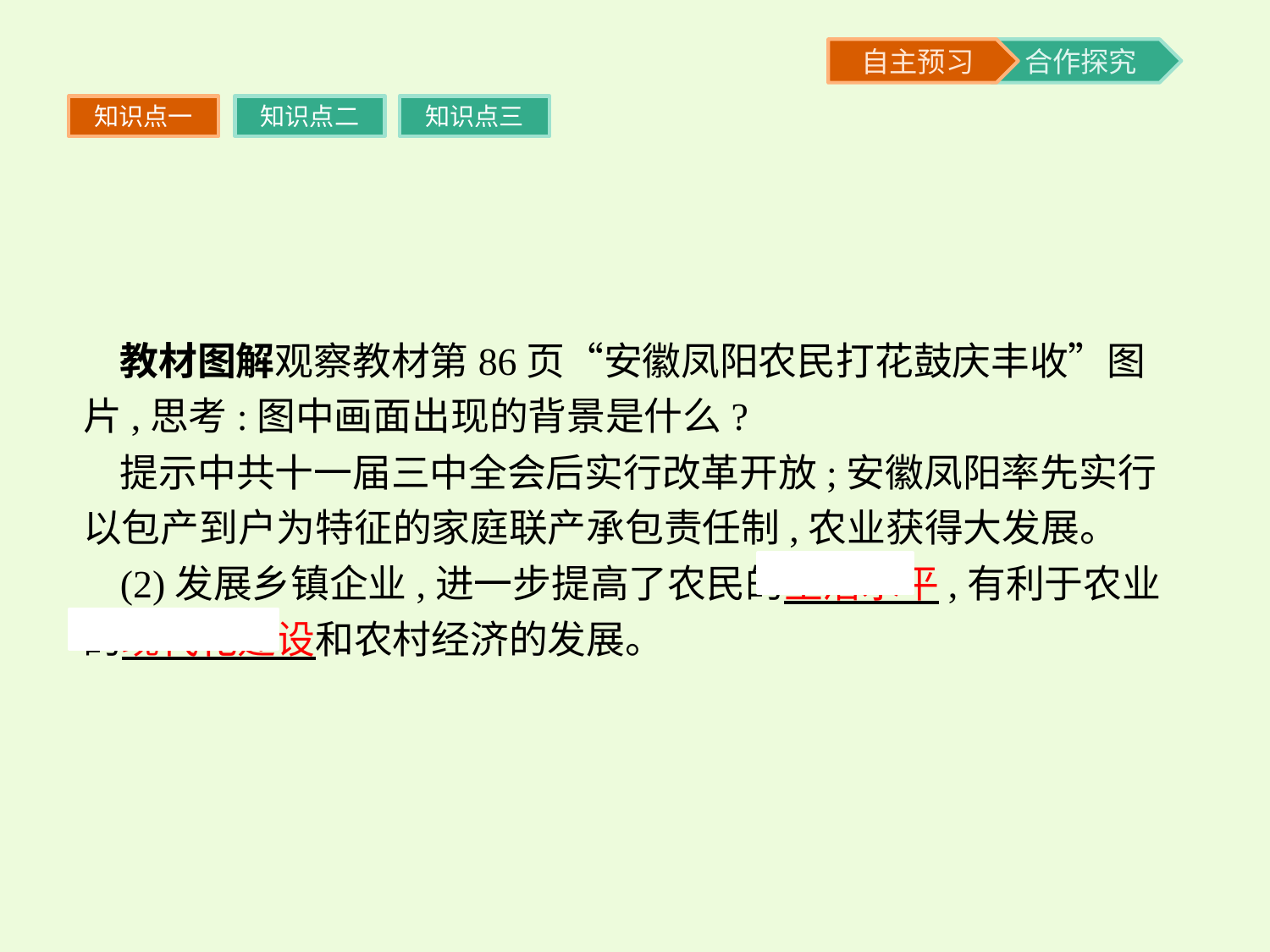

知识点一
知识点二
知识点三
教材图解观察教材第86页“安徽凤阳农民打花鼓庆丰收”图片,思考:图中画面出现的背景是什么?
提示中共十一届三中全会后实行改革开放;安徽凤阳率先实行以包产到户为特征的家庭联产承包责任制,农业获得大发展。
(2)发展乡镇企业,进一步提高了农民的生活水平,有利于农业的现代化建设和农村经济的发展。